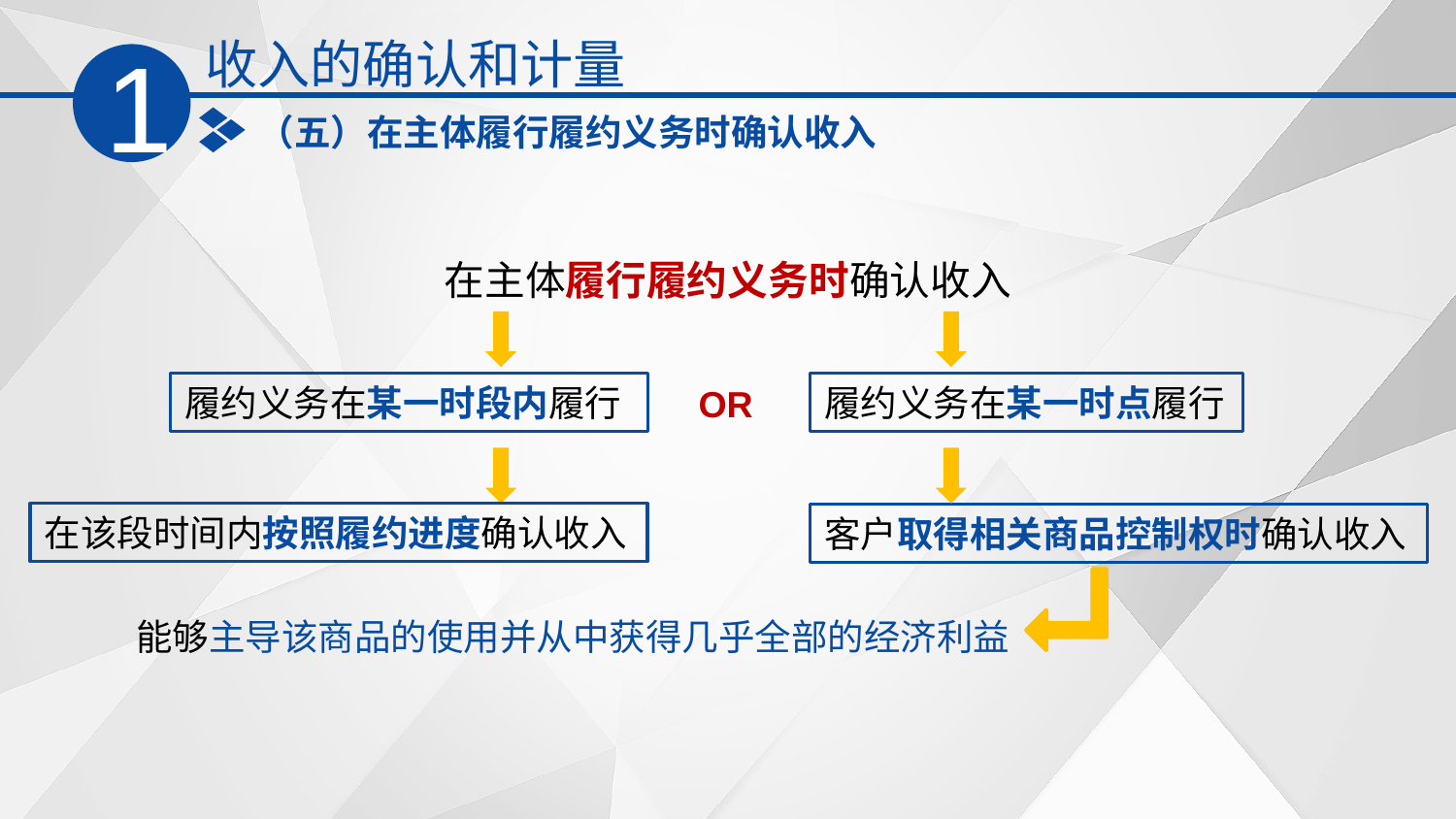

收入的确认和计量
1

（五）在主体履行履约义务时确认收入

在主体履行履约义务时确认收入

履约义务在某一时段内履行
履约义务在某一时点履行
OR

在该段时间内按照履约进度确认收入
客户取得相关商品控制权时确认收入

能够主导该商品的使用并从中获得几乎全部的经济利益